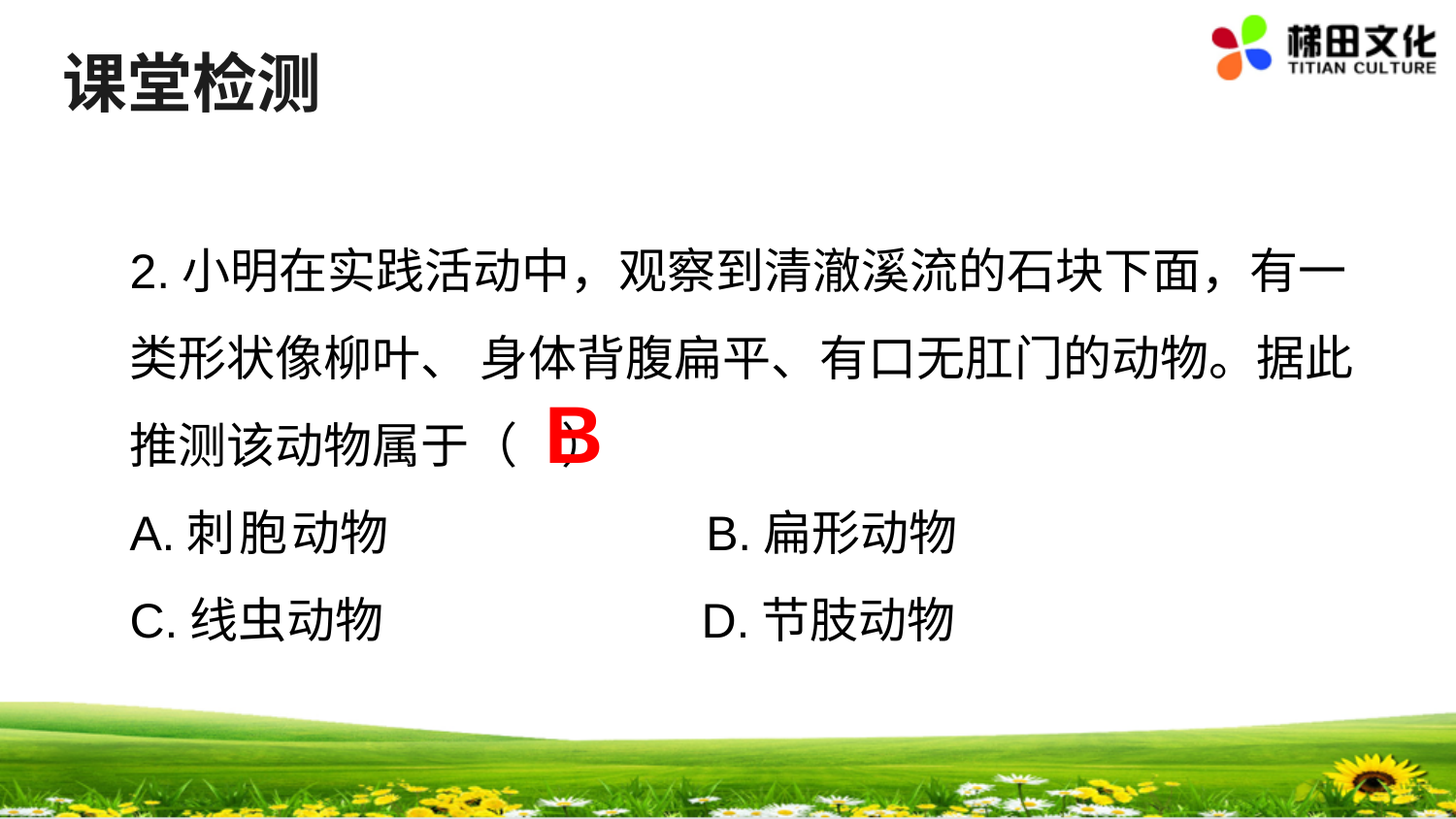

# 课堂检测
2.小明在实践活动中，观察到清澈溪流的石块下面，有一类形状像柳叶、 身体背腹扁平、有口无肛门的动物。据此推测该动物属于（    ）
A.刺胞动物                            B.扁形动物
C.线虫动物                            D.节肢动物
B